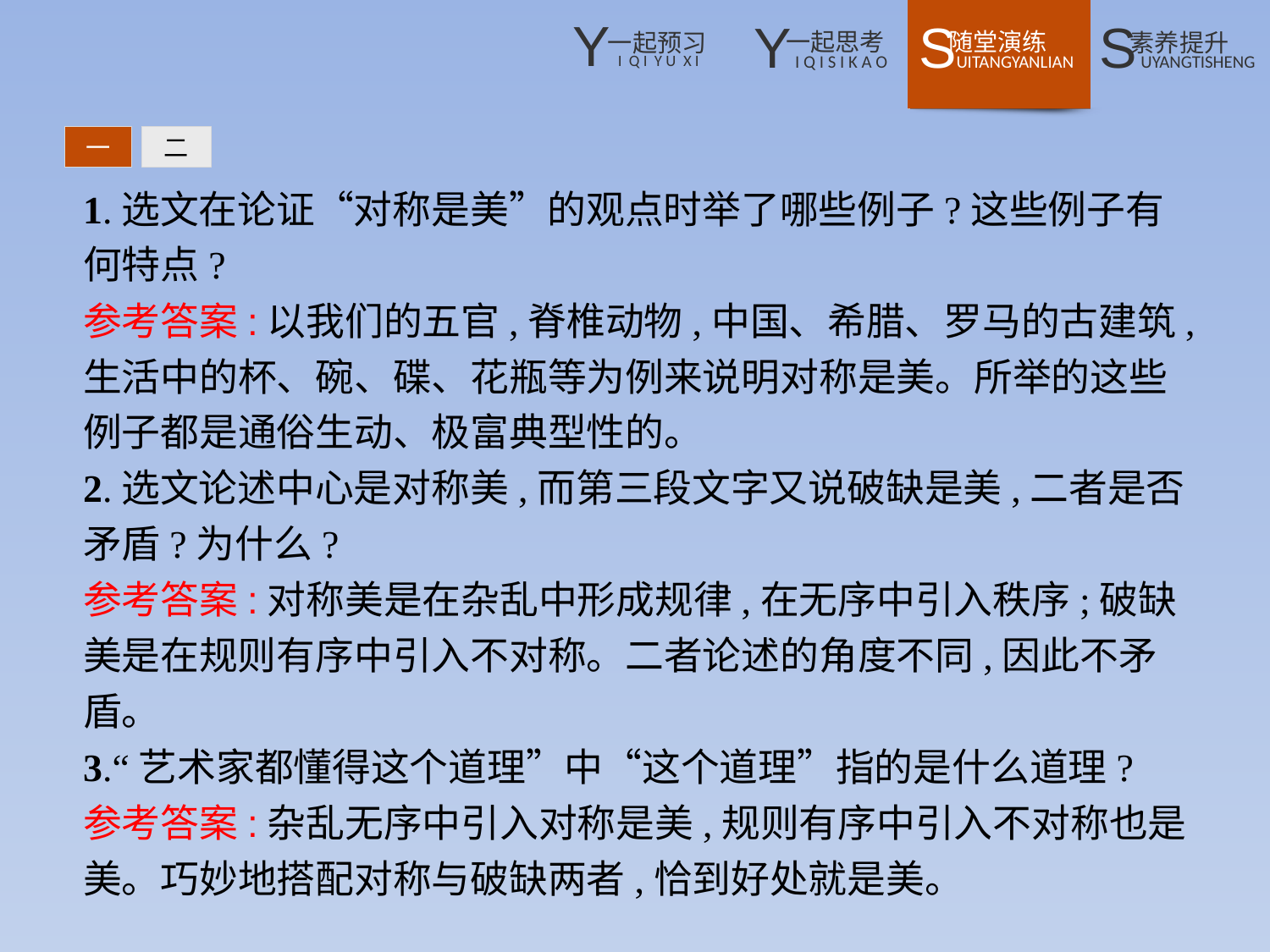

一
二
1.选文在论证“对称是美”的观点时举了哪些例子?这些例子有何特点?
参考答案:以我们的五官,脊椎动物,中国、希腊、罗马的古建筑,生活中的杯、碗、碟、花瓶等为例来说明对称是美。所举的这些例子都是通俗生动、极富典型性的。
2.选文论述中心是对称美,而第三段文字又说破缺是美,二者是否矛盾?为什么?
参考答案:对称美是在杂乱中形成规律,在无序中引入秩序;破缺美是在规则有序中引入不对称。二者论述的角度不同,因此不矛盾。
3.“艺术家都懂得这个道理”中“这个道理”指的是什么道理?
参考答案:杂乱无序中引入对称是美,规则有序中引入不对称也是美。巧妙地搭配对称与破缺两者,恰到好处就是美。